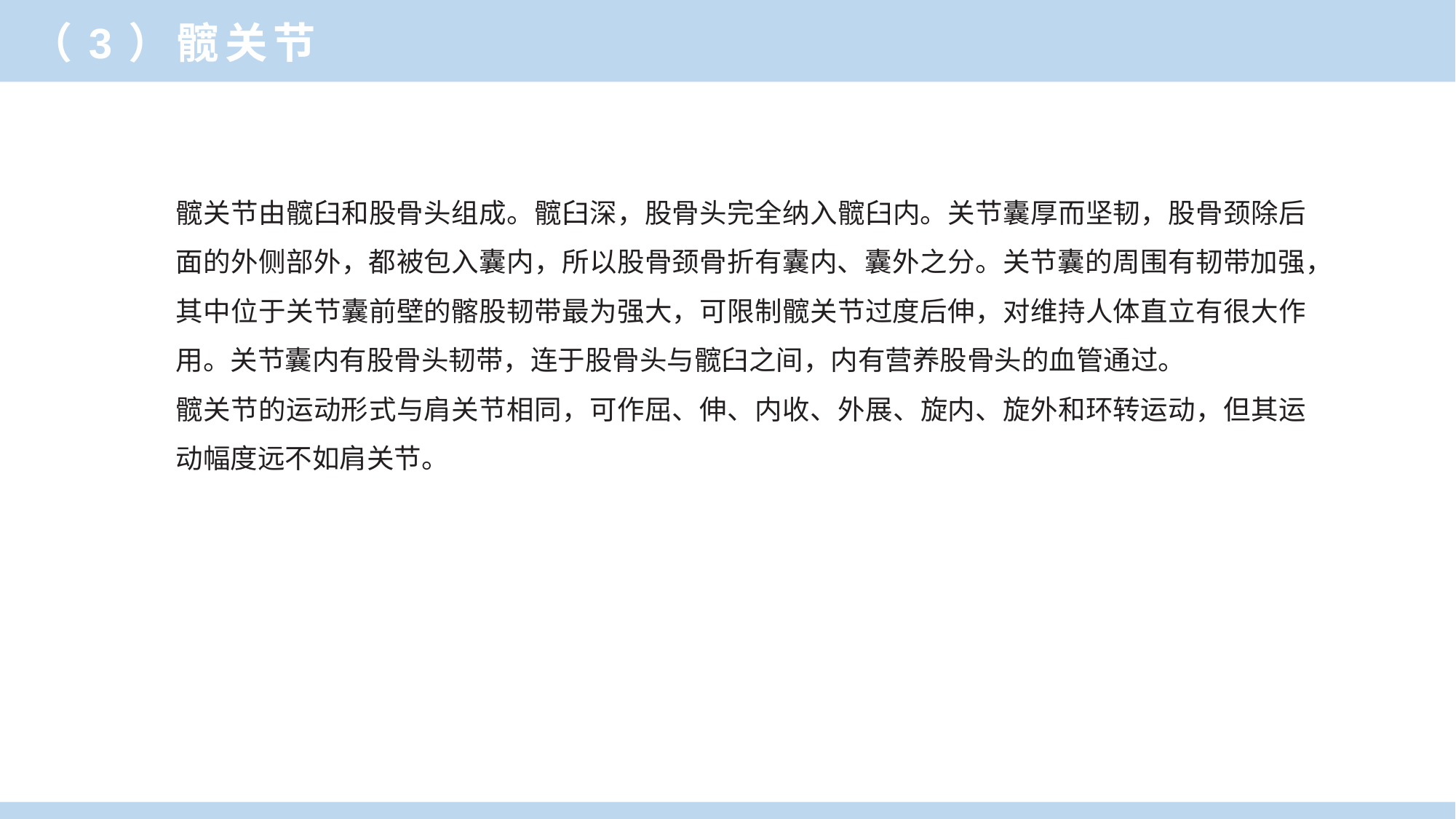

（3）髋关节

髋关节由髋臼和股骨头组成。髋臼深，股骨头完全纳入髋臼内。关节囊厚而坚韧，股骨颈除后面的外侧部外，都被包入囊内，所以股骨颈骨折有囊内、囊外之分。关节囊的周围有韧带加强，其中位于关节囊前壁的髂股韧带最为强大，可限制髋关节过度后伸，对维持人体直立有很大作用。关节囊内有股骨头韧带，连于股骨头与髋臼之间，内有营养股骨头的血管通过。
髋关节的运动形式与肩关节相同，可作屈、伸、内收、外展、旋内、旋外和环转运动，但其运动幅度远不如肩关节。